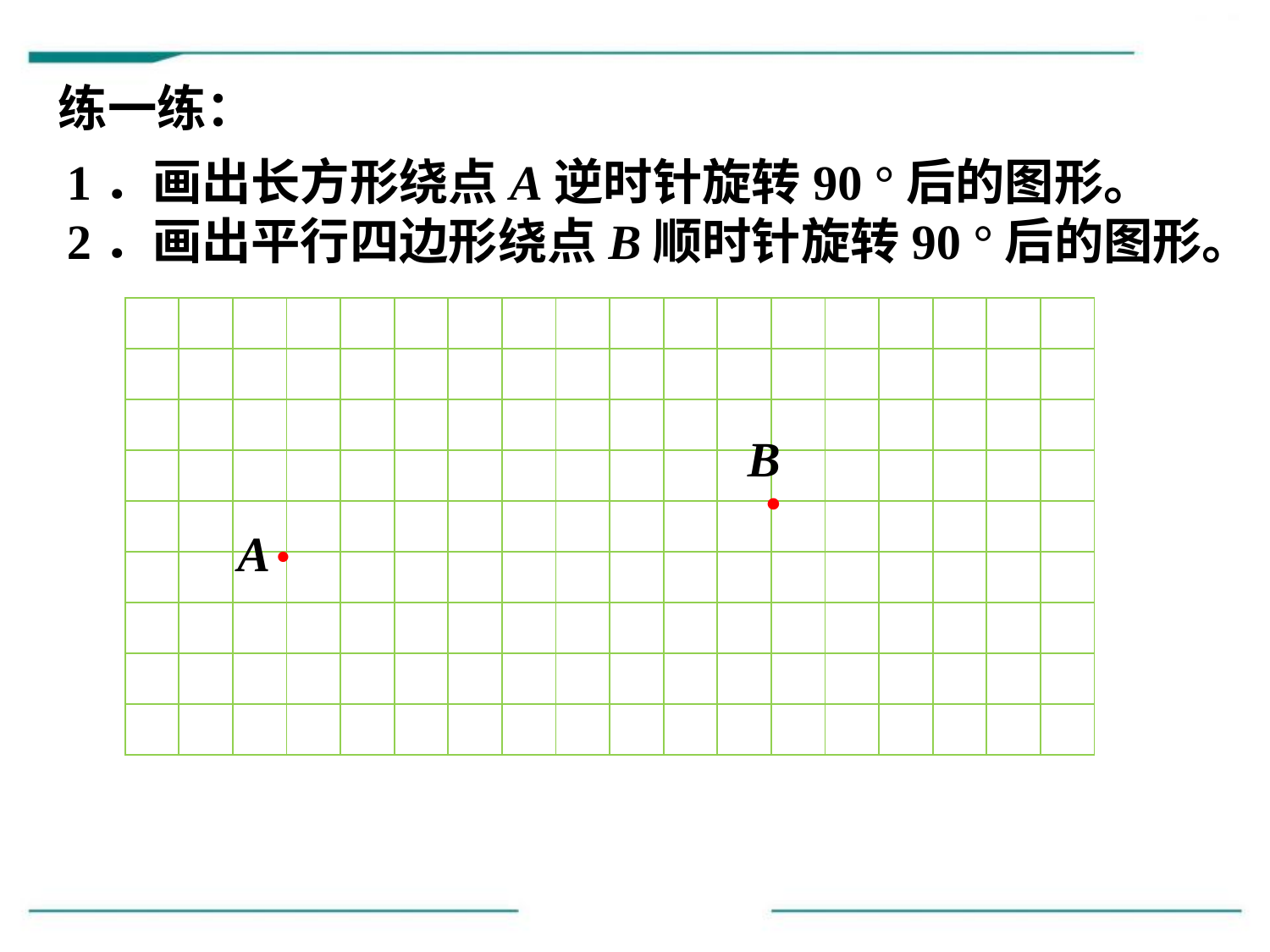

练一练：
1．画出长方形绕点A逆时针旋转90 °后的图形。
2．画出平行四边形绕点B顺时针旋转90 °后的图形。
|  |  |  |  |  |  |  |  |  |  |  |  |  |  |  |  |  |  |
| --- | --- | --- | --- | --- | --- | --- | --- | --- | --- | --- | --- | --- | --- | --- | --- | --- | --- |
|  |  |  |  |  |  |  |  |  |  |  |  |  |  |  |  |  |  |
|  |  |  |  |  |  |  |  |  |  |  |  |  |  |  |  |  |  |
|  |  |  |  |  |  |  |  |  |  |  |  |  |  |  |  |  |  |
|  |  |  |  |  |  |  |  |  |  |  |  |  |  |  |  |  |  |
|  |  |  |  |  |  |  |  |  |  |  |  |  |  |  |  |  |  |
|  |  |  |  |  |  |  |  |  |  |  |  |  |  |  |  |  |  |
|  |  |  |  |  |  |  |  |  |  |  |  |  |  |  |  |  |  |
|  |  |  |  |  |  |  |  |  |  |  |  |  |  |  |  |  |  |

B
.
.
A